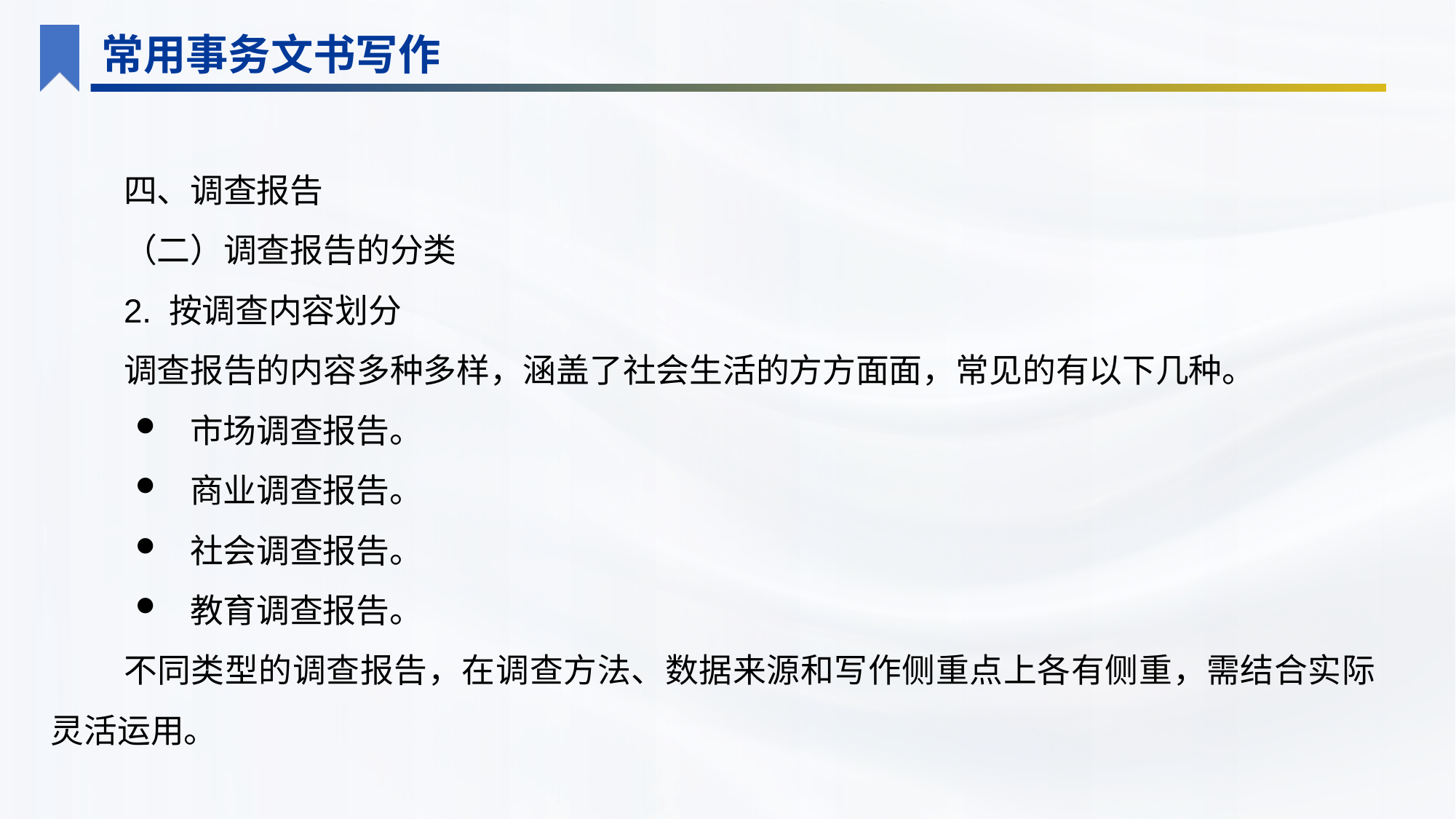

常用事务文书写作
四、调查报告
（二）调查报告的分类
2. 按调查内容划分
调查报告的内容多种多样，涵盖了社会生活的方方面面，常见的有以下几种。
市场调查报告。
商业调查报告。
社会调查报告。
教育调查报告。
不同类型的调查报告，在调查方法、数据来源和写作侧重点上各有侧重，需结合实际灵活运用。